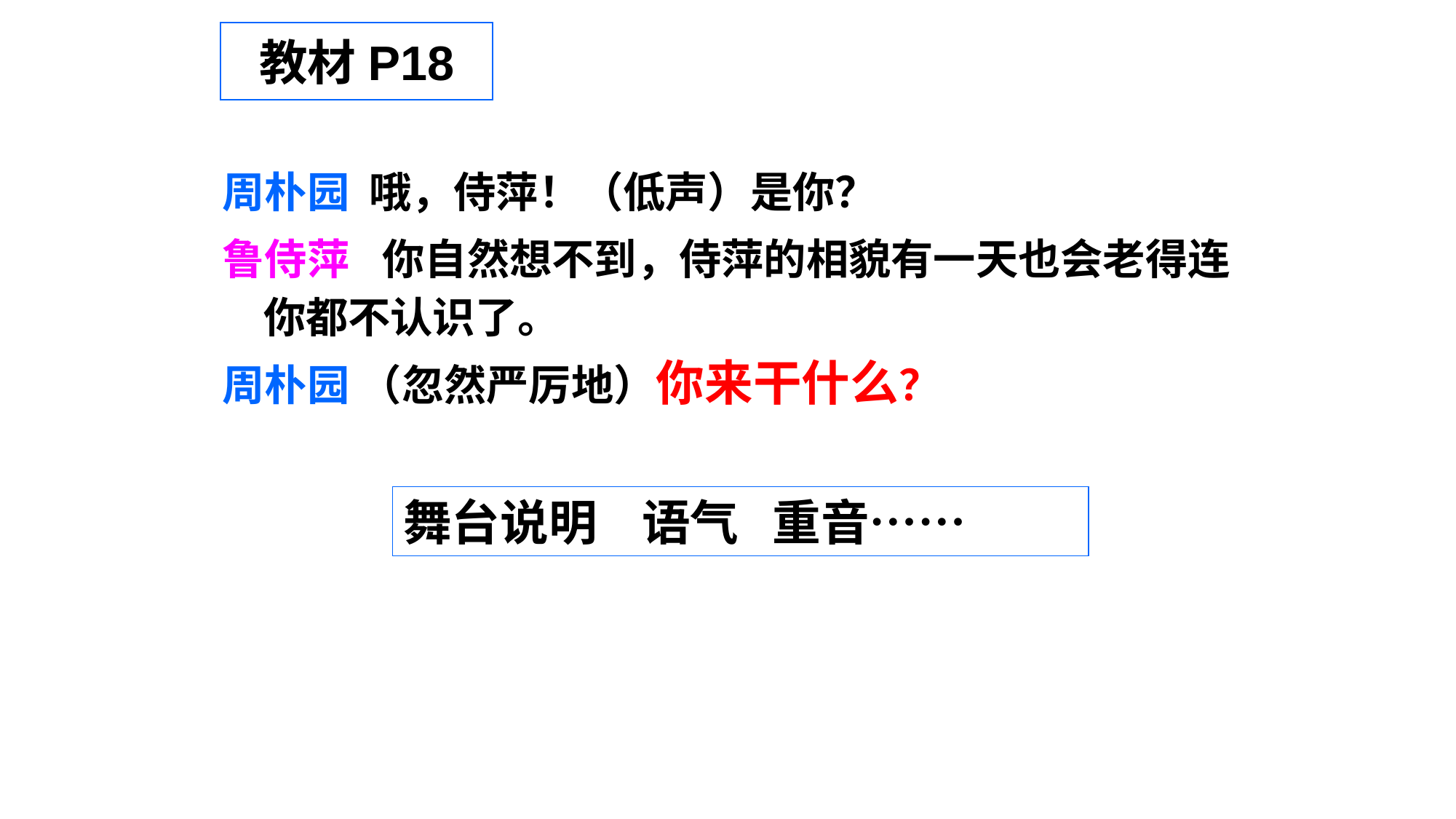

# 教材P18
周朴园  哦，侍萍！（低声）是你？
鲁侍萍   你自然想不到，侍萍的相貌有一天也会老得连你都不认识了。
周朴园 （忽然严厉地）你来干什么？
舞台说明    语气   重音……